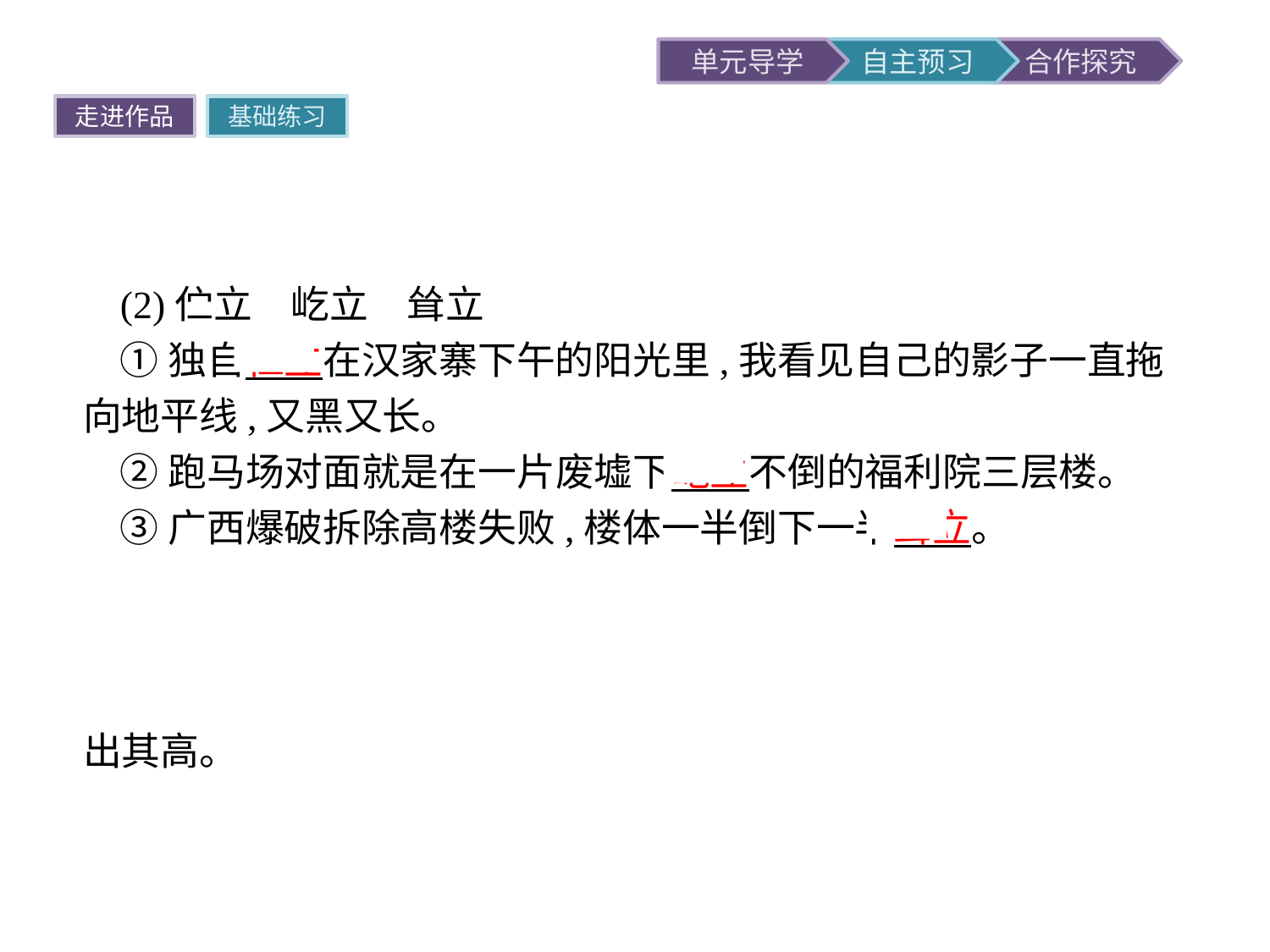

走进作品
基础练习
(2)伫立　屹立　耸立
①独自伫立在汉家寨下午的阳光里,我看见自己的影子一直拖向地平线,又黑又长。
②跑马场对面就是在一片废墟下屹立不倒的福利院三层楼。
③广西爆破拆除高楼失败,楼体一半倒下一半耸立。
提示三者都有“立着”的意思。“伫立”主要指人长久地站着。“屹立”多指像山峰一样高耸而稳固地立着,常用来比喻坚定而不可动摇。多用于建筑物等。“耸立”则指高高地直立,突出其高。